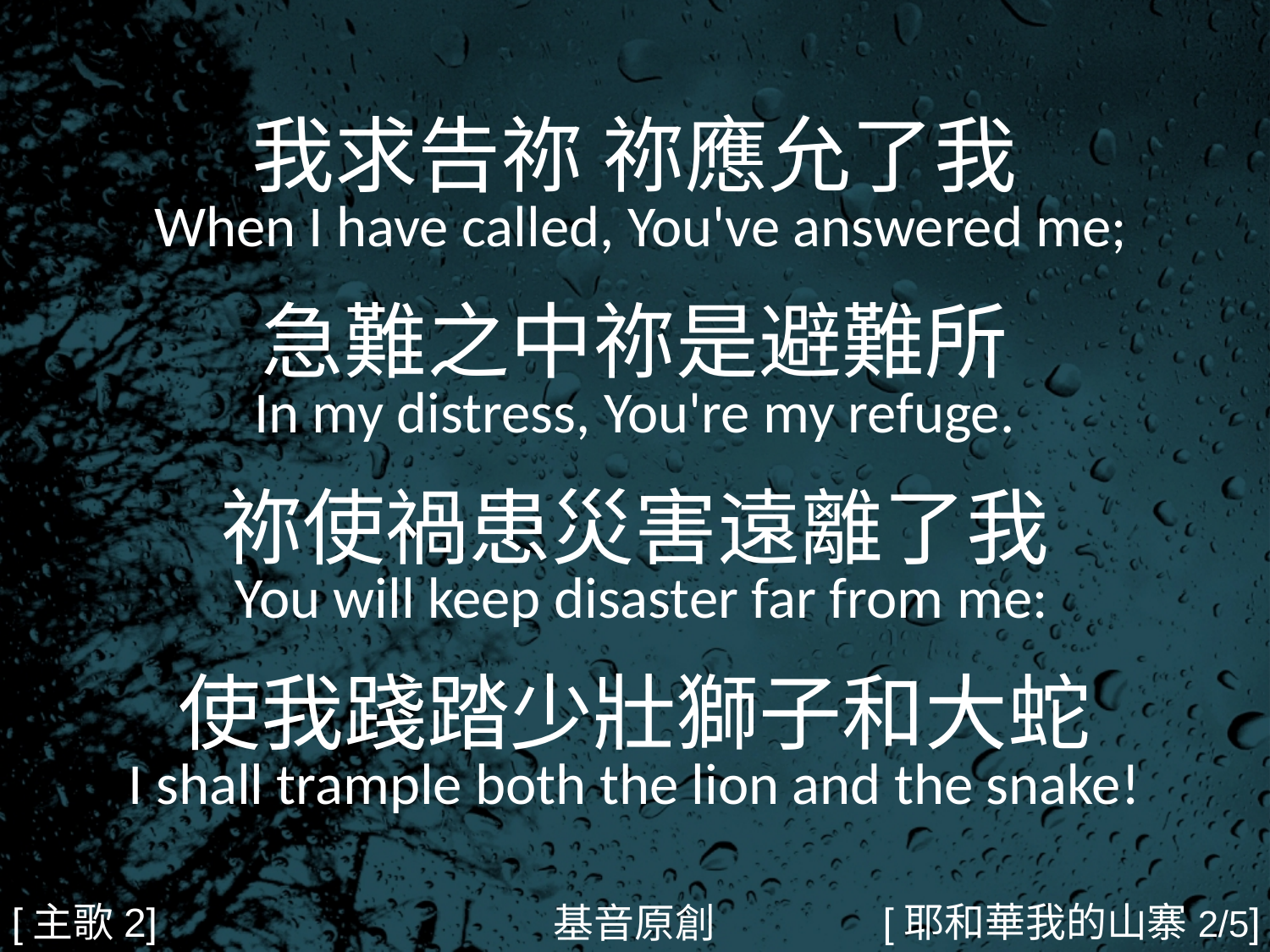

我求告祢 祢應允了我
 When I have called, You've answered me;

急難之中祢是避難所
In my distress, You're my refuge.

祢使禍患災害遠離了我
 You will keep disaster far from me:

使我踐踏少壯獅子和大蛇
I shall trample both the lion and the snake!
#

[主歌2]
[耶和華我的山寨2/5]
基音原創